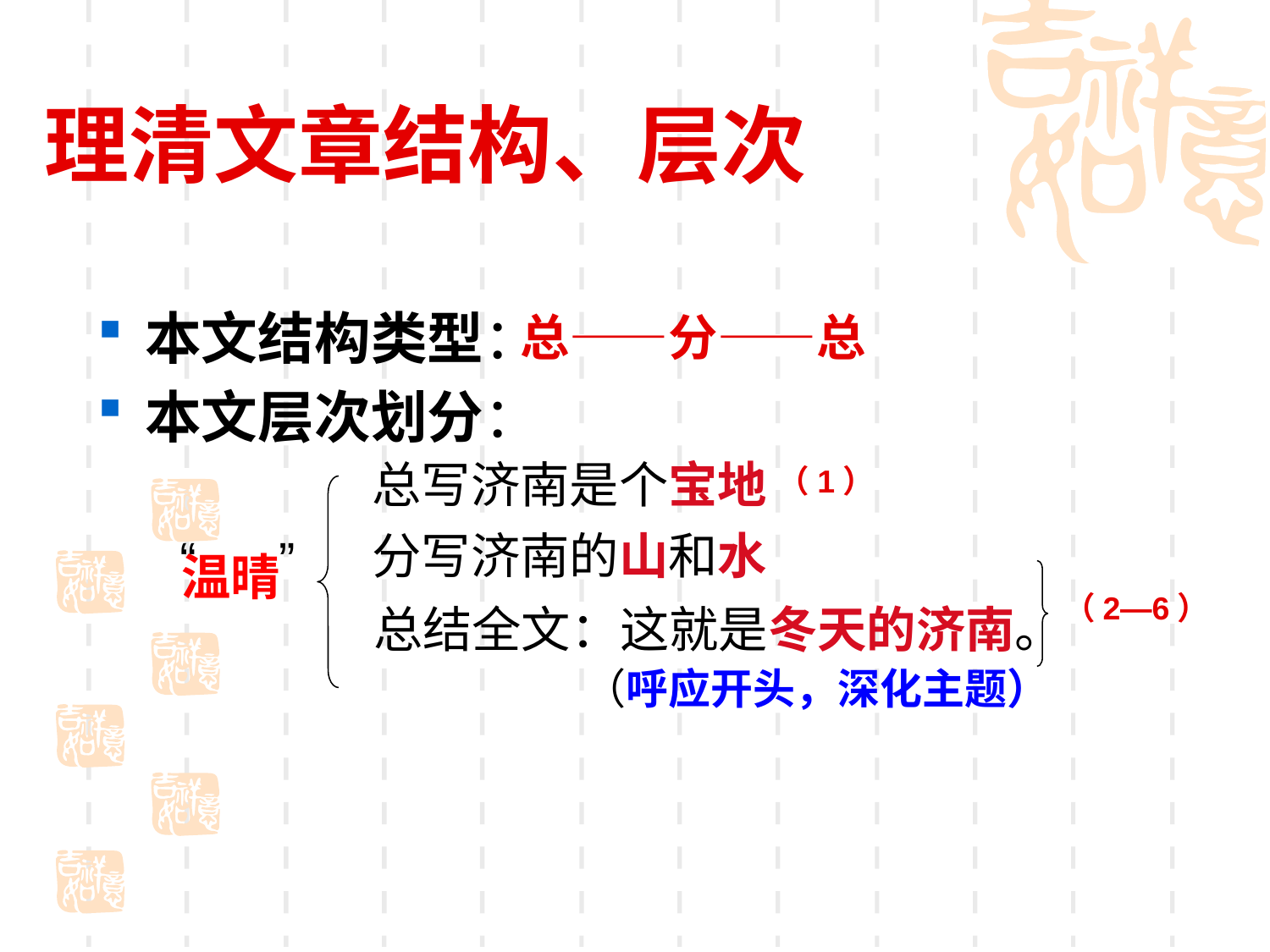

# 理清文章结构、层次
本文结构类型：
本文层次划分：

      “      ”

总——分——总
总写济南是个宝地
（1）

分写济南的山和水
温晴

（2—6）
总结全文：这就是冬天的济南。
（呼应开头，深化主题）